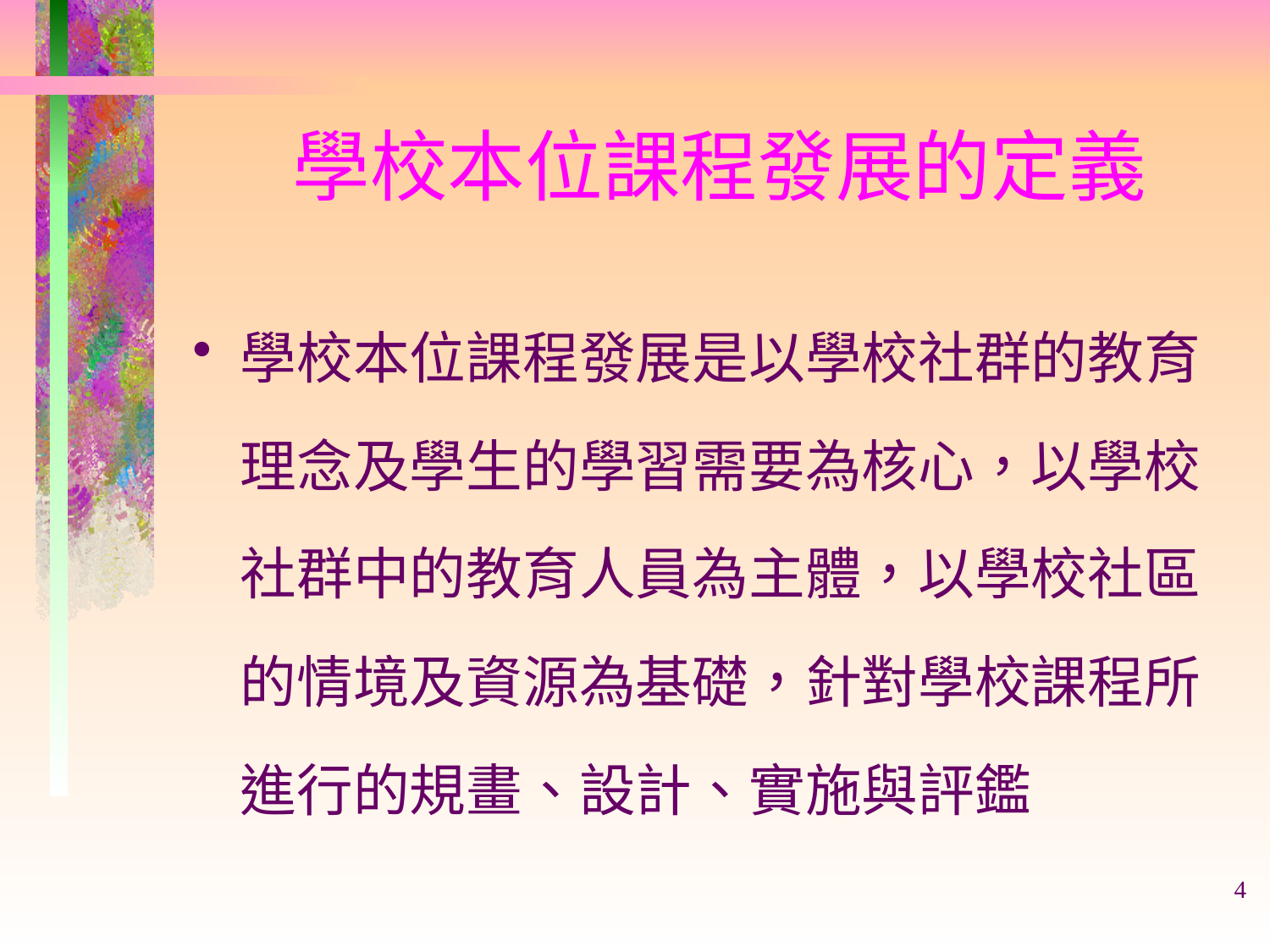

# 學校本位課程發展的定義
學校本位課程發展是以學校社群的教育理念及學生的學習需要為核心，以學校社群中的教育人員為主體，以學校社區的情境及資源為基礎，針對學校課程所進行的規畫、設計、實施與評鑑
4